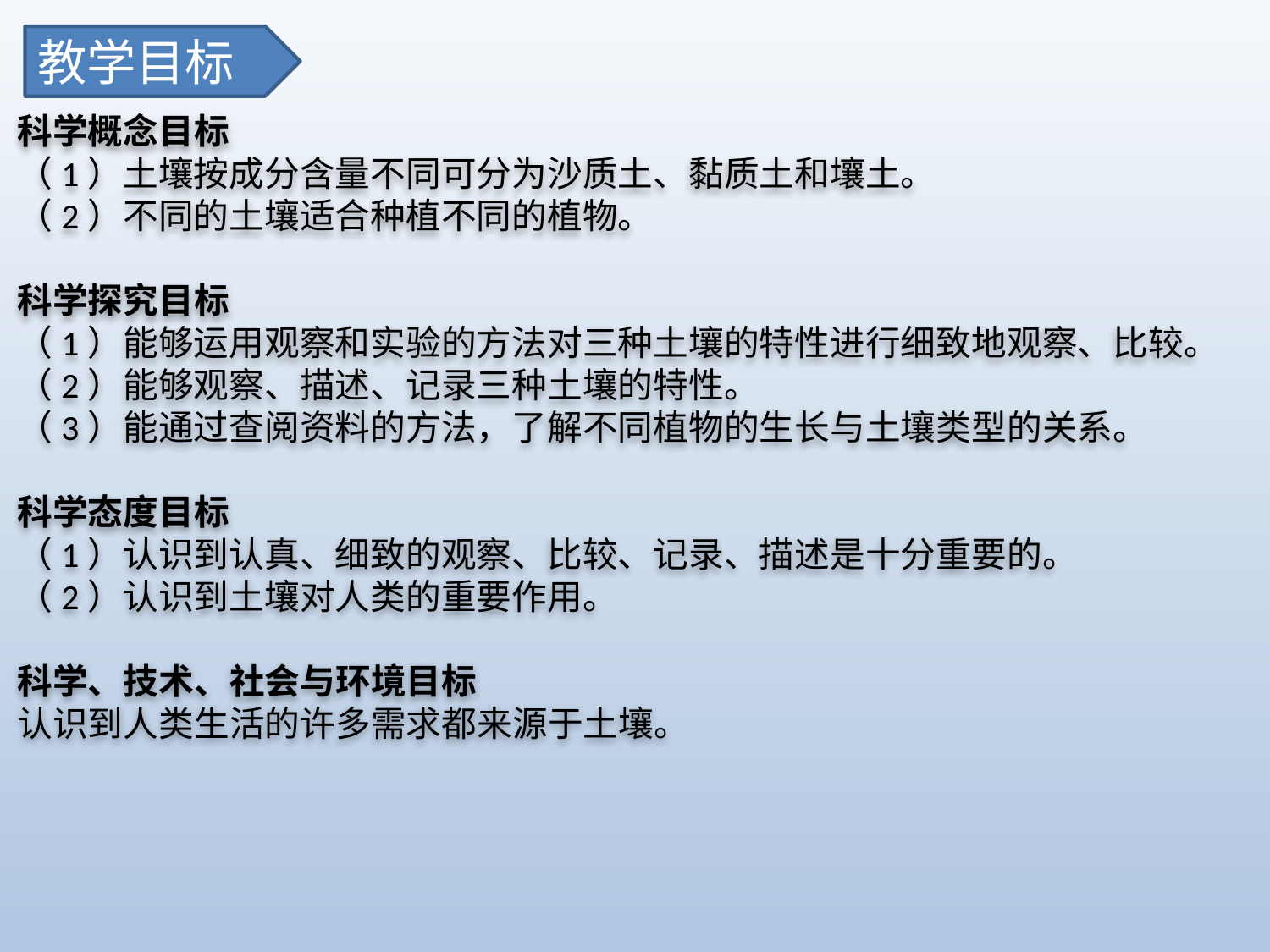

教学目标
科学概念目标
（1）土壤按成分含量不同可分为沙质土、黏质土和壤土。
（2）不同的土壤适合种植不同的植物。

科学探究目标
（1）能够运用观察和实验的方法对三种土壤的特性进行细致地观察、比较。
（2）能够观察、描述、记录三种土壤的特性。
（3）能通过查阅资料的方法，了解不同植物的生长与土壤类型的关系。

科学态度目标
（1）认识到认真、细致的观察、比较、记录、描述是十分重要的。
（2）认识到土壤对人类的重要作用。

科学、技术、社会与环境目标
认识到人类生活的许多需求都来源于土壤。